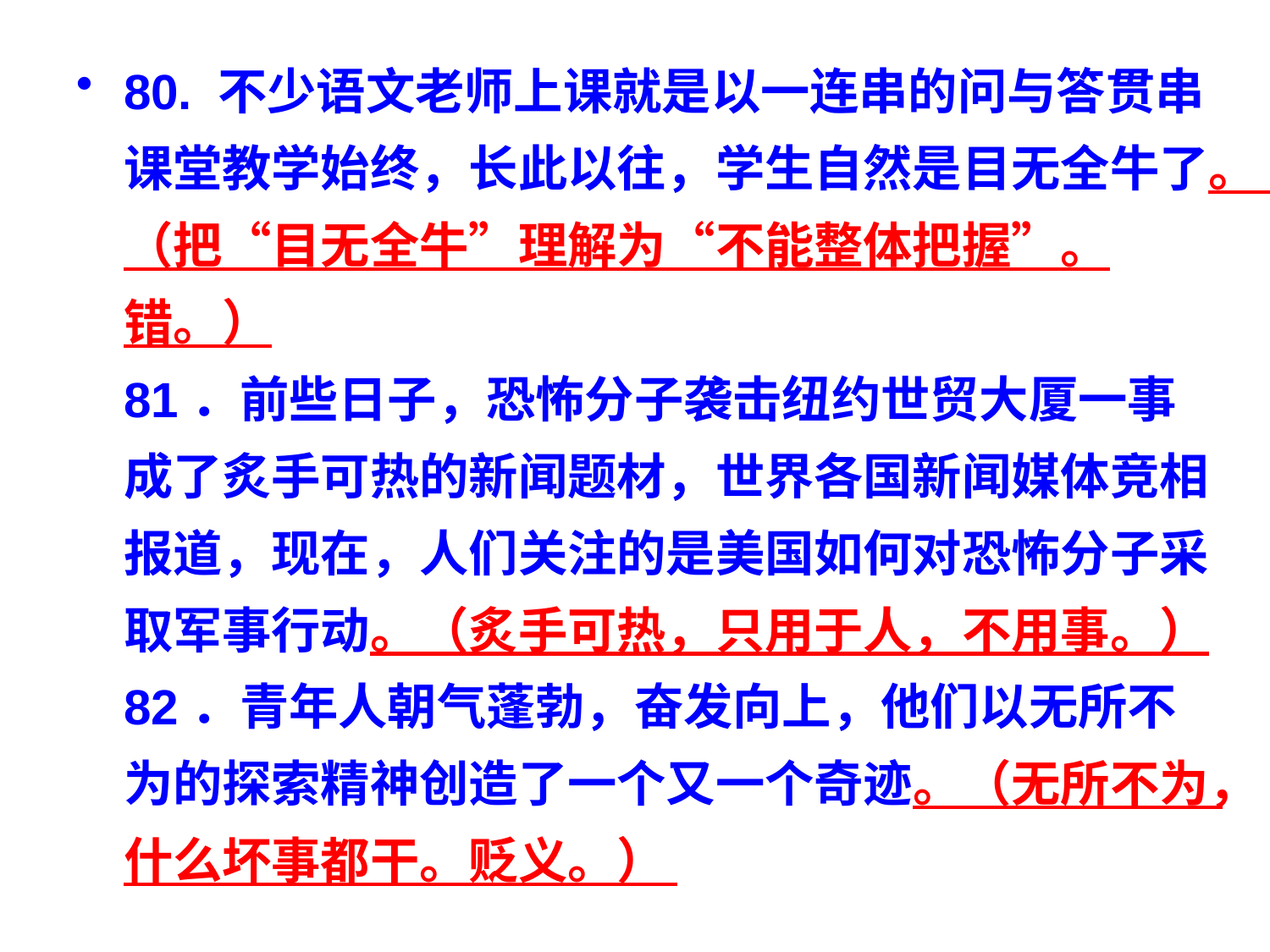

80. 不少语文老师上课就是以一连串的问与答贯串课堂教学始终，长此以往，学生自然是目无全牛了。（把“目无全牛”理解为“不能整体把握”。错。）
81．前些日子，恐怖分子袭击纽约世贸大厦一事成了炙手可热的新闻题材，世界各国新闻媒体竞相报道，现在，人们关注的是美国如何对恐怖分子采取军事行动。（炙手可热，只用于人，不用事。） 
82．青年人朝气蓬勃，奋发向上，他们以无所不为的探索精神创造了一个又一个奇迹。（无所不为，什么坏事都干。贬义。）